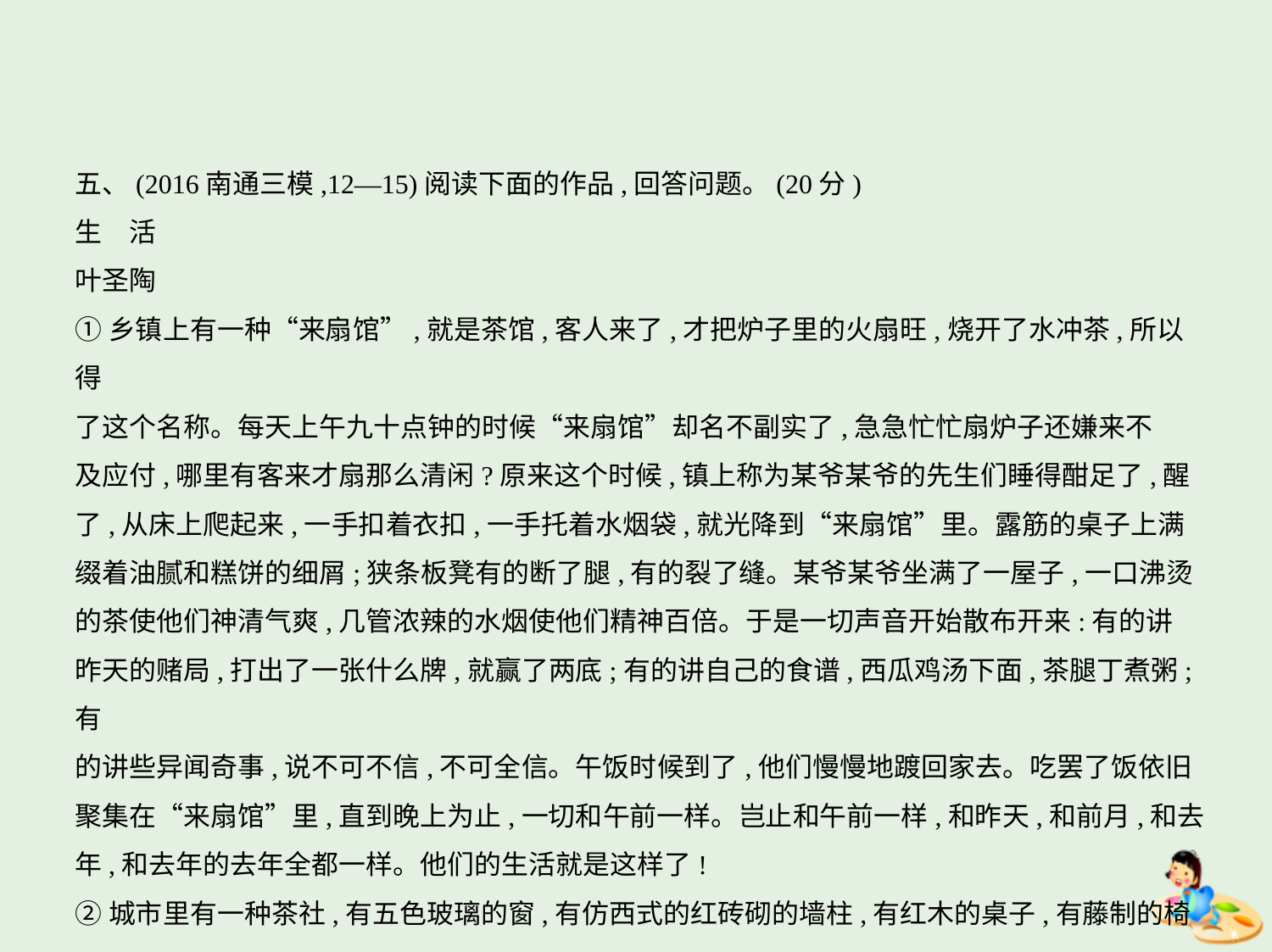

五、(2016南通三模,12—15)阅读下面的作品,回答问题。(20分)
生　活
叶圣陶
①乡镇上有一种“来扇馆”,就是茶馆,客人来了,才把炉子里的火扇旺,烧开了水冲茶,所以得
了这个名称。每天上午九十点钟的时候“来扇馆”却名不副实了,急急忙忙扇炉子还嫌来不
及应付,哪里有客来才扇那么清闲?原来这个时候,镇上称为某爷某爷的先生们睡得酣足了,醒
了,从床上爬起来,一手扣着衣扣,一手托着水烟袋,就光降到“来扇馆”里。露筋的桌子上满
缀着油腻和糕饼的细屑;狭条板凳有的断了腿,有的裂了缝。某爷某爷坐满了一屋子,一口沸烫
的茶使他们神清气爽,几管浓辣的水烟使他们精神百倍。于是一切声音开始散布开来:有的讲
昨天的赌局,打出了一张什么牌,就赢了两底;有的讲自己的食谱,西瓜鸡汤下面,茶腿丁煮粥;有
的讲些异闻奇事,说不可不信,不可全信。午饭时候到了,他们慢慢地踱回家去。吃罢了饭依旧
聚集在“来扇馆”里,直到晚上为止,一切和午前一样。岂止和午前一样,和昨天,和前月,和去
年,和去年的去年全都一样。他们的生活就是这样了!
②城市里有一种茶社,有五色玻璃的窗,有仿西式的红砖砌的墙柱,有红木的桌子,有藤制的椅